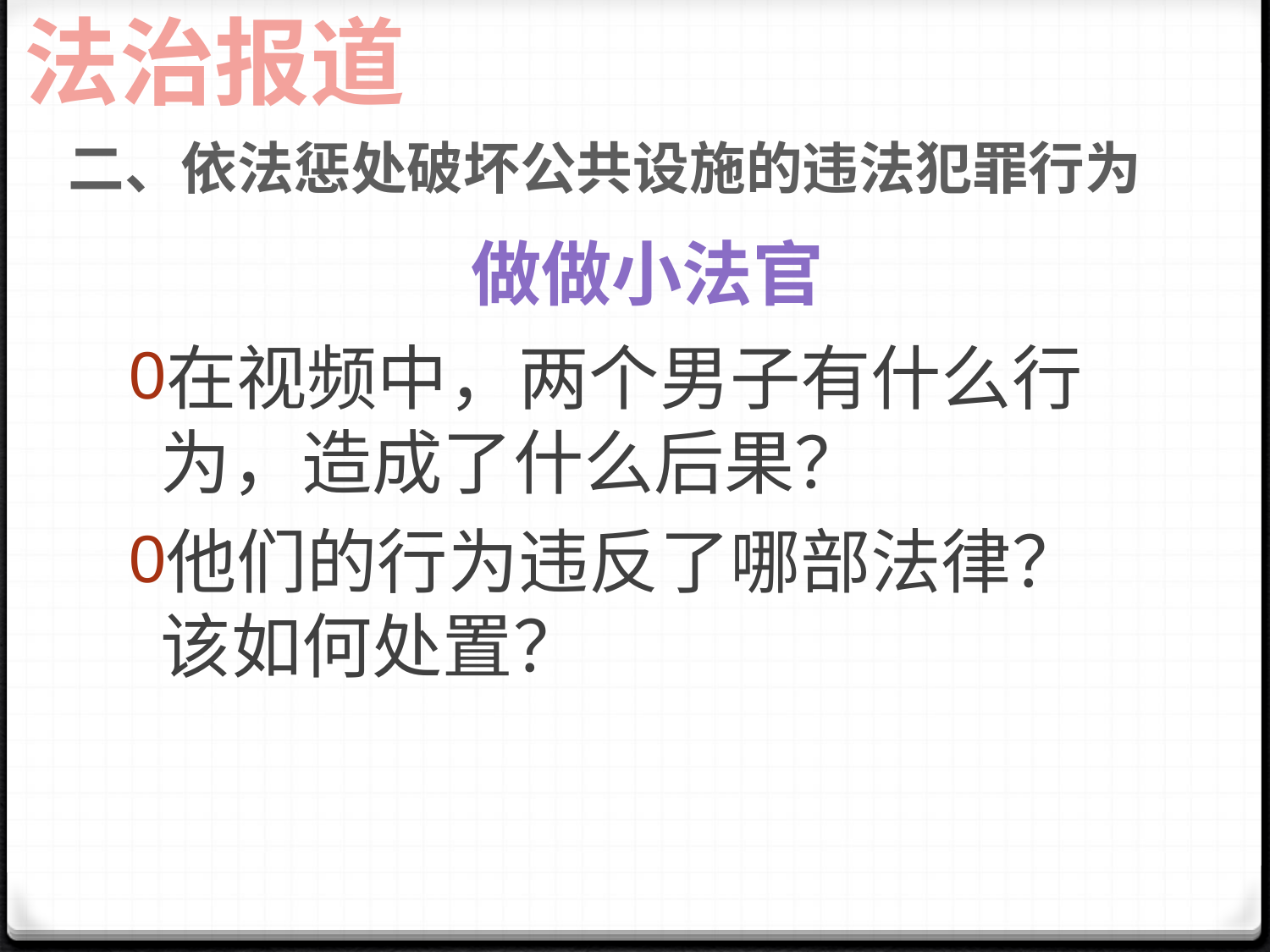

法治报道
二、依法惩处破坏公共设施的违法犯罪行为
做做小法官
在视频中，两个男子有什么行为，造成了什么后果？
他们的行为违反了哪部法律？该如何处置？